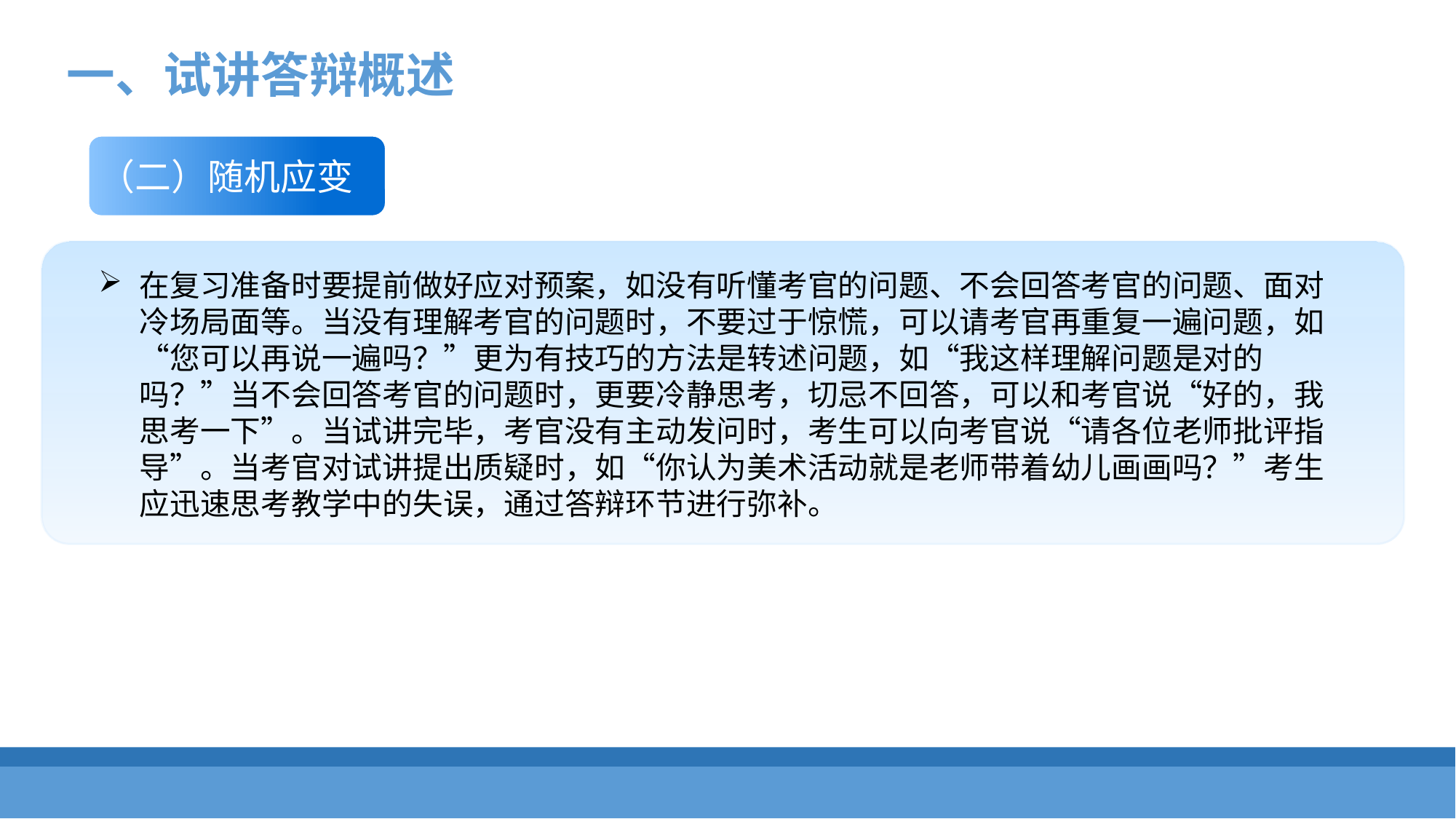

一、试讲答辩概述

（二）随机应变

在复习准备时要提前做好应对预案，如没有听懂考官的问题、不会回答考官的问题、面对冷场局面等。当没有理解考官的问题时，不要过于惊慌，可以请考官再重复一遍问题，如“您可以再说一遍吗？”更为有技巧的方法是转述问题，如“我这样理解问题是对的吗？”当不会回答考官的问题时，更要冷静思考，切忌不回答，可以和考官说“好的，我思考一下”。当试讲完毕，考官没有主动发问时，考生可以向考官说“请各位老师批评指导”。当考官对试讲提出质疑时，如“你认为美术活动就是老师带着幼儿画画吗？”考生应迅速思考教学中的失误，通过答辩环节进行弥补。